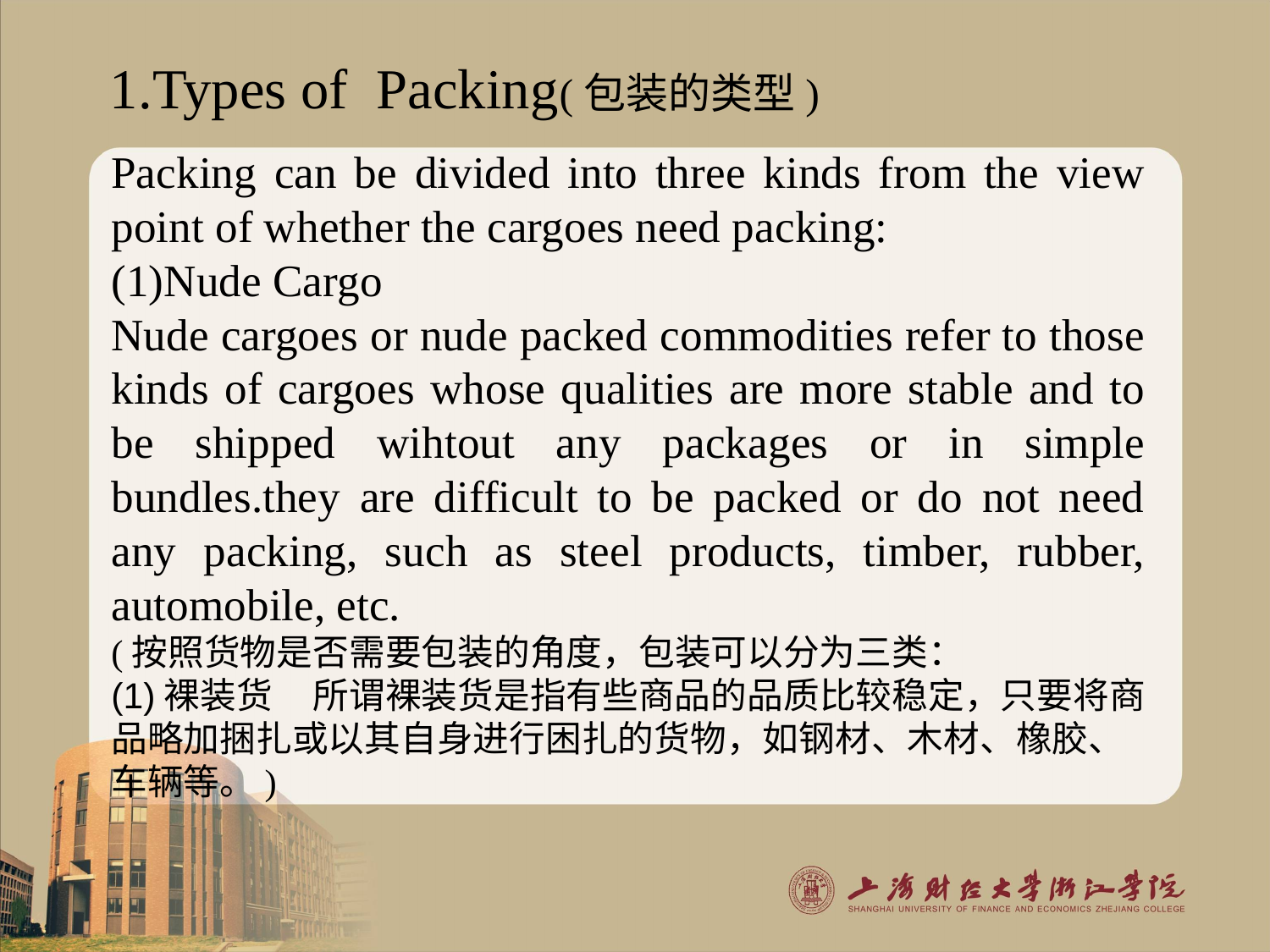

1.Types of  Packing(包装的类型)
Packing can be divided into three kinds from the view point of whether the cargoes need packing:
(1)Nude Cargo
Nude cargoes or nude packed commodities refer to those kinds of cargoes whose qualities are more stable and to be shipped wihtout any packages or in simple bundles.they are difficult to be packed or do not need any packing, such as steel products, timber, rubber, automobile, etc.
(按照货物是否需要包装的角度，包装可以分为三类：
(1)裸装货     所谓裸装货是指有些商品的品质比较稳定，只要将商品略加捆扎或以其自身进行困扎的货物，如钢材、木材、橡胶、车辆等。)